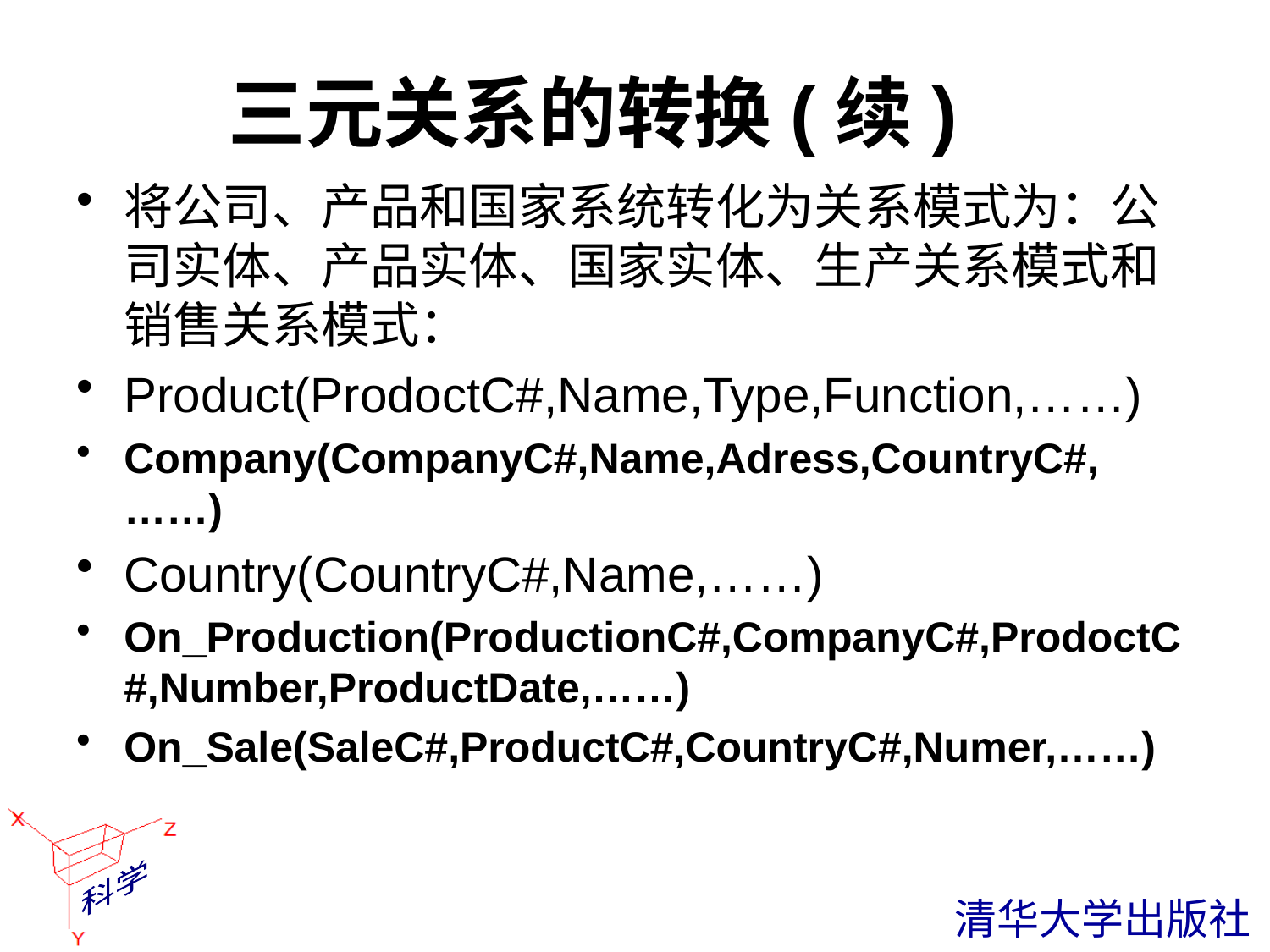

# 三元关系的转换(续)
将公司、产品和国家系统转化为关系模式为：公司实体、产品实体、国家实体、生产关系模式和销售关系模式：
Product(ProdoctC#,Name,Type,Function,……)
Company(CompanyC#,Name,Adress,CountryC#,……)
Country(CountryC#,Name,……)
On_Production(ProductionC#,CompanyC#,ProdoctC#,Number,ProductDate,……)
On_Sale(SaleC#,ProductC#,CountryC#,Numer,……)
      清华大学出版社